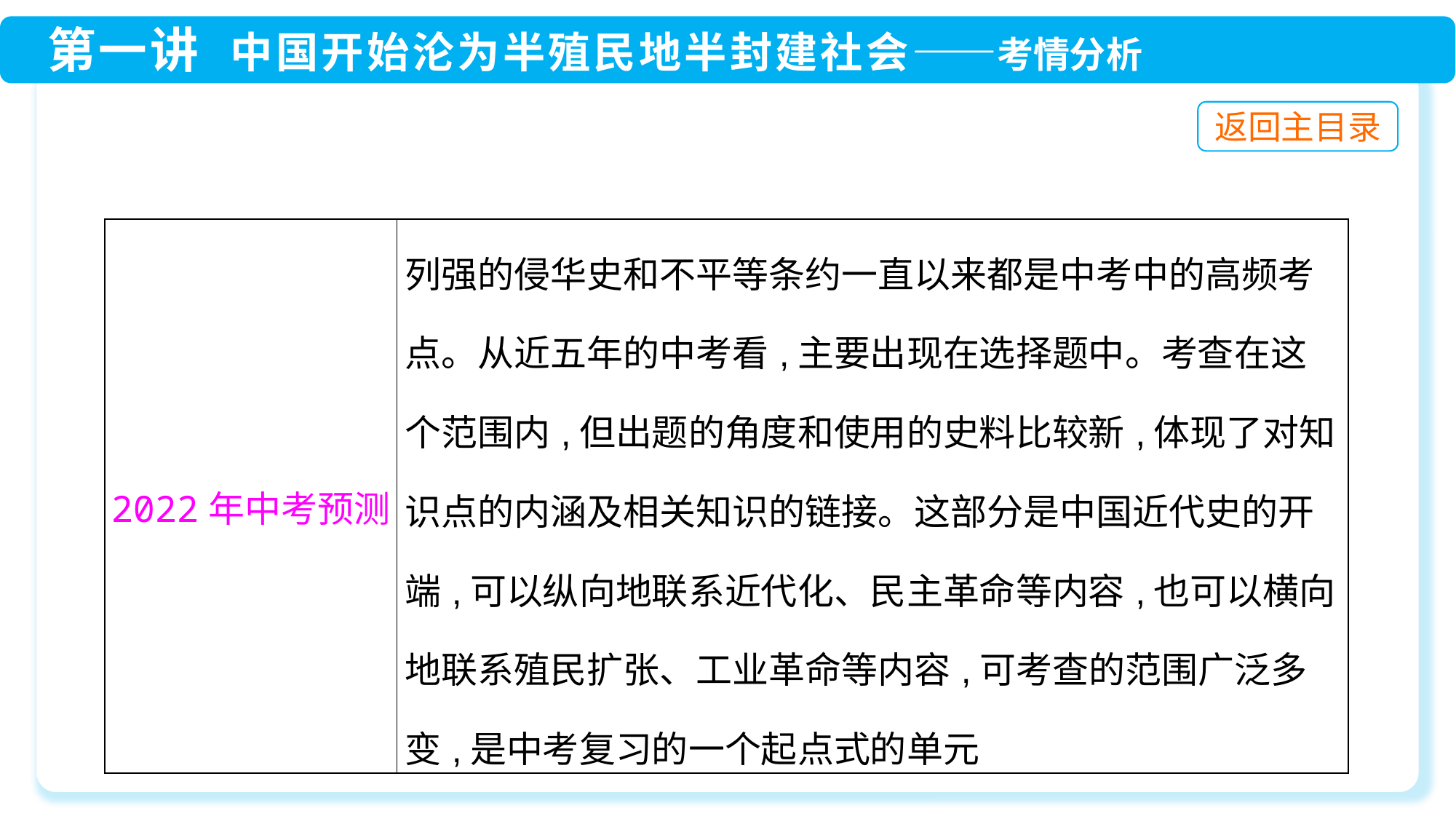

| 2022年中考预测 | 列强的侵华史和不平等条约一直以来都是中考中的高频考点。从近五年的中考看,主要出现在选择题中。考查在这个范围内,但出题的角度和使用的史料比较新,体现了对知识点的内涵及相关知识的链接。这部分是中国近代史的开端,可以纵向地联系近代化、民主革命等内容,也可以横向地联系殖民扩张、工业革命等内容,可考查的范围广泛多变,是中考复习的一个起点式的单元 |
| --- | --- |